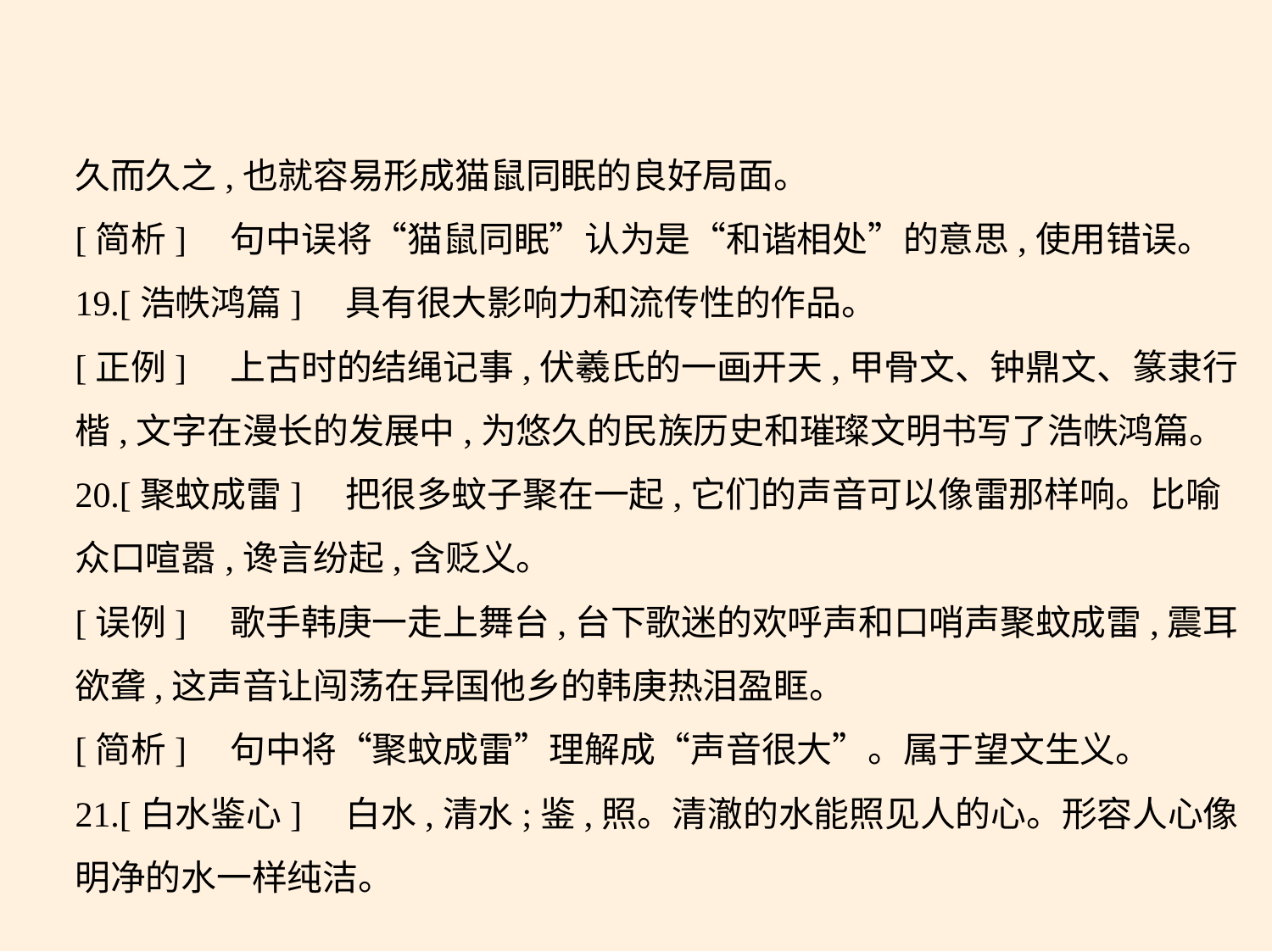

久而久之,也就容易形成猫鼠同眠的良好局面。
[简析]　句中误将“猫鼠同眠”认为是“和谐相处”的意思,使用错误。
19.[浩帙鸿篇]　具有很大影响力和流传性的作品。
[正例]　上古时的结绳记事,伏羲氏的一画开天,甲骨文、钟鼎文、篆隶行
楷,文字在漫长的发展中,为悠久的民族历史和璀璨文明书写了浩帙鸿篇。
20.[聚蚊成雷]　把很多蚊子聚在一起,它们的声音可以像雷那样响。比喻
众口喧嚣,谗言纷起,含贬义。
[误例]　歌手韩庚一走上舞台,台下歌迷的欢呼声和口哨声聚蚊成雷,震耳
欲聋,这声音让闯荡在异国他乡的韩庚热泪盈眶。
[简析]　句中将“聚蚊成雷”理解成“声音很大”。属于望文生义。
21.[白水鉴心]　白水,清水;鉴,照。清澈的水能照见人的心。形容人心像
明净的水一样纯洁。